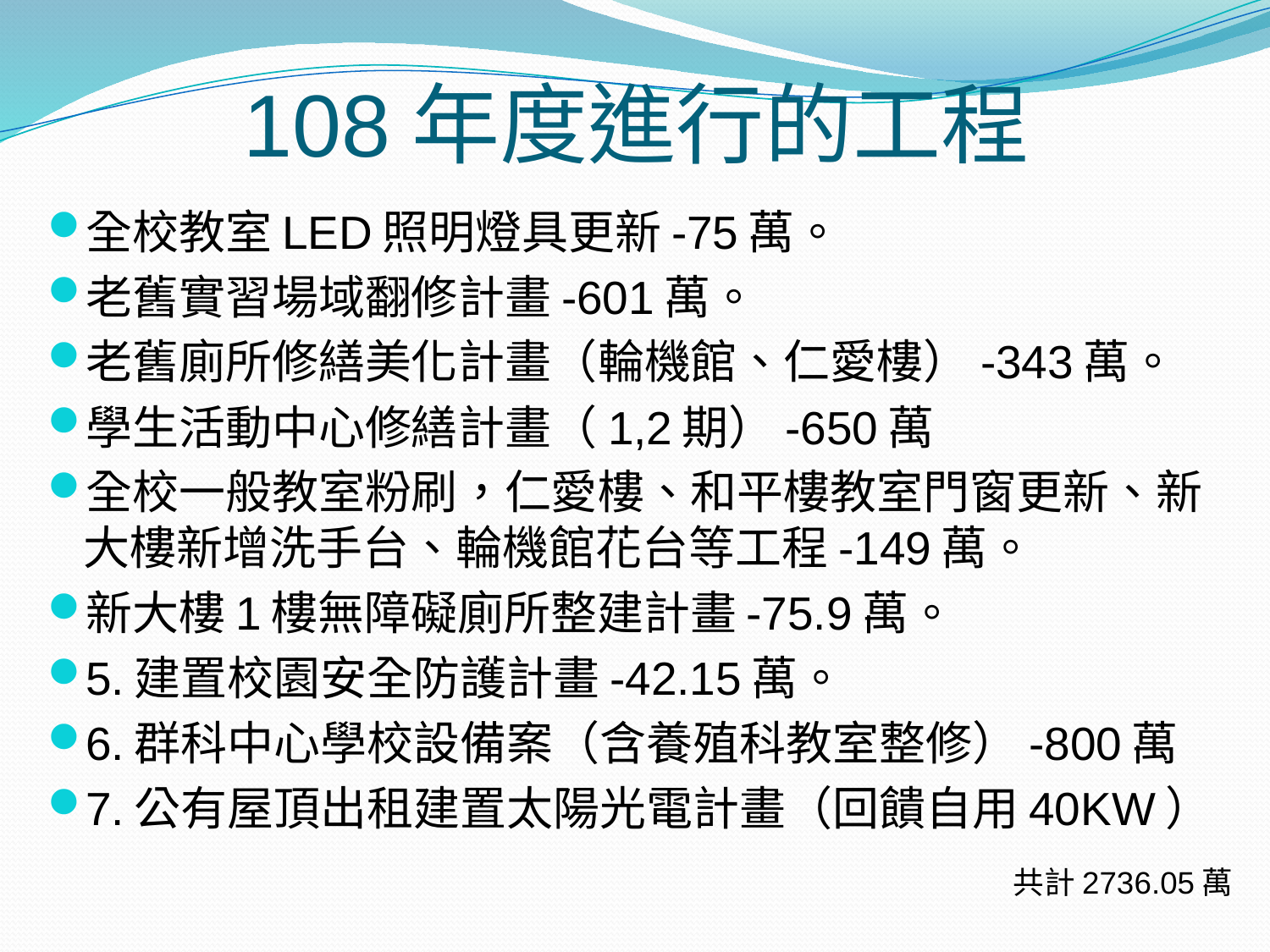

# 108年度進行的工程
全校教室LED照明燈具更新-75萬。
老舊實習場域翻修計畫-601萬。
老舊廁所修繕美化計畫（輪機館、仁愛樓）-343萬。
學生活動中心修繕計畫（1,2期）-650萬
全校一般教室粉刷，仁愛樓、和平樓教室門窗更新、新大樓新增洗手台、輪機館花台等工程-149萬。
新大樓1樓無障礙廁所整建計畫-75.9萬。
5.建置校園安全防護計畫-42.15萬。
6.群科中心學校設備案（含養殖科教室整修）-800萬
7.公有屋頂出租建置太陽光電計畫（回饋自用40KW）
共計2736.05萬